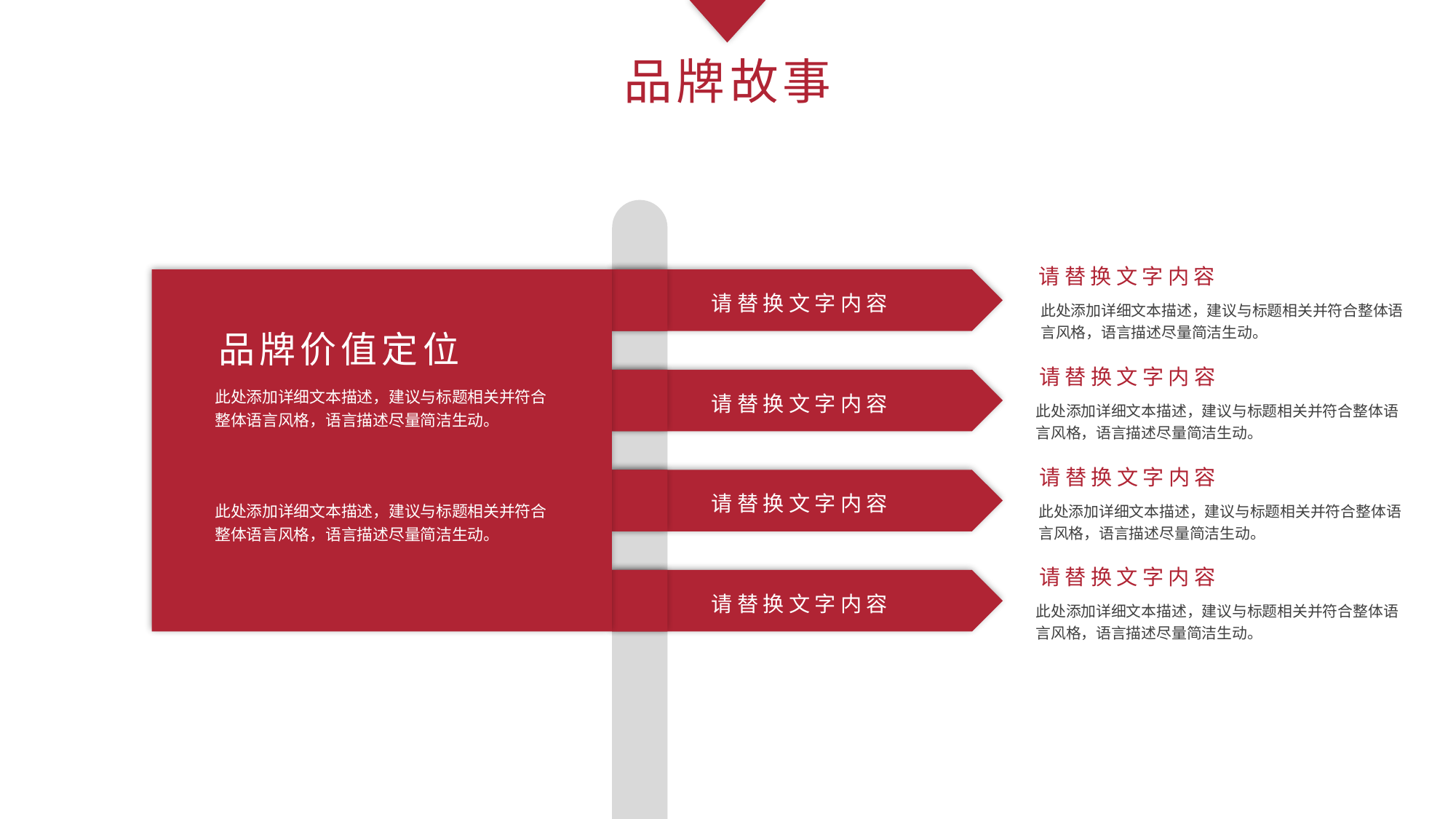

品牌故事

请替换文字内容
此处添加详细文本描述，建议与标题相关并符合整体语言风格，语言描述尽量简洁生动。

品牌价值定位
此处添加详细文本描述，建议与标题相关并符合整体语言风格，语言描述尽量简洁生动。
此处添加详细文本描述，建议与标题相关并符合整体语言风格，语言描述尽量简洁生动。

请替换文字内容
请替换文字内容
此处添加详细文本描述，建议与标题相关并符合整体语言风格，语言描述尽量简洁生动。
请替换文字内容

请替换文字内容
此处添加详细文本描述，建议与标题相关并符合整体语言风格，语言描述尽量简洁生动。
请替换文字内容

请替换文字内容
此处添加详细文本描述，建议与标题相关并符合整体语言风格，语言描述尽量简洁生动。

请替换文字内容